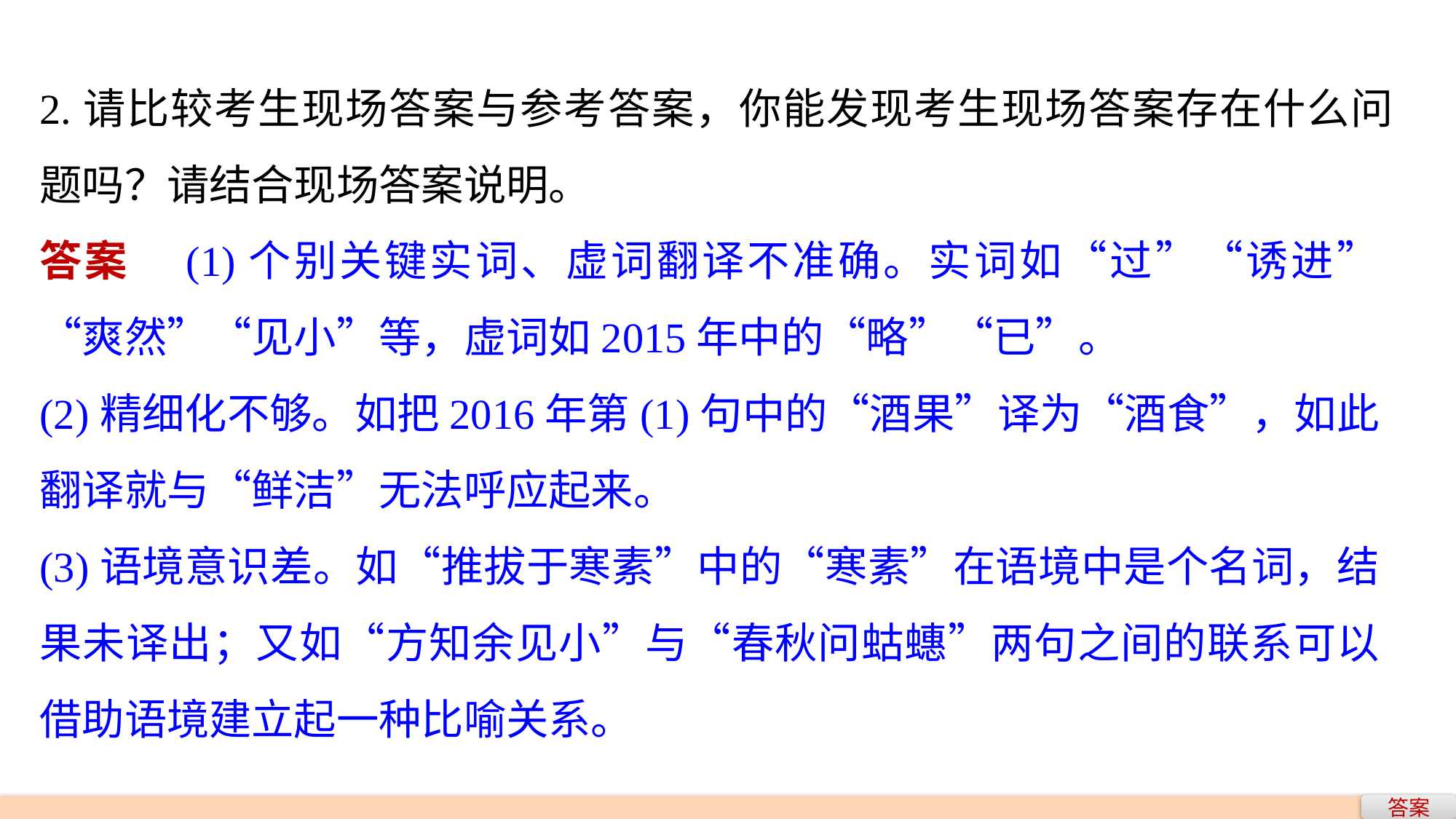

2.请比较考生现场答案与参考答案，你能发现考生现场答案存在什么问题吗？请结合现场答案说明。
答案　(1)个别关键实词、虚词翻译不准确。实词如“过”“诱进”“爽然”“见小”等，虚词如2015年中的“略”“已”。
(2)精细化不够。如把2016年第(1)句中的“酒果”译为“酒食”，如此翻译就与“鲜洁”无法呼应起来。
(3)语境意识差。如“推拔于寒素”中的“寒素”在语境中是个名词，结果未译出；又如“方知余见小”与“春秋问蛄蟪”两句之间的联系可以借助语境建立起一种比喻关系。
答案